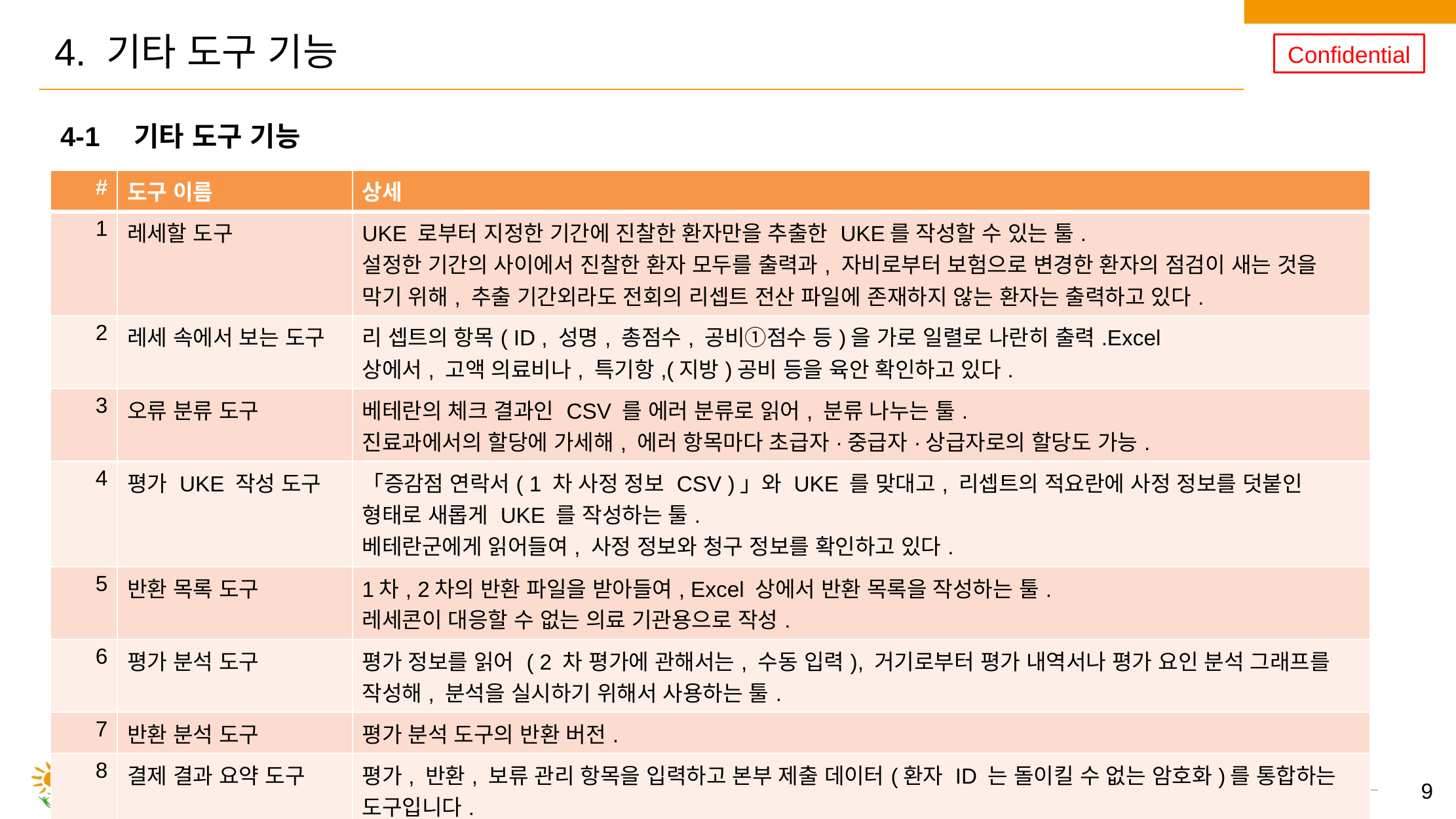

# 4. 기타 도구 기능
4-1　기타 도구 기능

| # | 도구 이름 | 상세 |
| --- | --- | --- |
| 1 | 레세할 도구 | UKE 로부터 지정한 기간에 진찰한 환자만을 추출한 UKE를 작성할 수 있는 툴. 설정한 기간의 사이에서 진찰한 환자 모두를 출력과, 자비로부터 보험으로 변경한 환자의 점검이 새는 것을 막기 위해, 추출 기간외라도 전회의 리셉트 전산 파일에 존재하지 않는 환자는 출력하고 있다. |
| 2 | 레세 속에서 보는 도구 | 리 셉트의 항목( ID , 성명, 총점수, 공비①점수 등)을 가로 일렬로 나란히 출력.Excel 상에서, 고액 의료비나, 특기항,(지방)공비 등을 육안 확인하고 있다. |
| 3 | 오류 분류 도구 | 베테란의 체크 결과인 CSV 를 에러 분류로 읽어, 분류 나누는 툴. 진료과에서의 할당에 가세해, 에러 항목마다 초급자·중급자·상급자로의 할당도 가능. |
| 4 | 평가 UKE 작성 도구 | 「증감점 연락서( 1 차 사정 정보 CSV )」와 UKE 를 맞대고, 리셉트의 적요란에 사정 정보를 덧붙인 형태로 새롭게 UKE 를 작성하는 툴. 베테란군에게 읽어들여, 사정 정보와 청구 정보를 확인하고 있다. |
| 5 | 반환 목록 도구 | 1차, 2차의 반환 파일을 받아들여, Excel 상에서 반환 목록을 작성하는 툴. 레세콘이 대응할 수 없는 의료 기관용으로 작성. |
| 6 | 평가 분석 도구 | 평가 정보를 읽어 ( 2 차 평가에 관해서는, 수동 입력), 거기로부터 평가 내역서나 평가 요인 분석 그래프를 작성해, 분석을 실시하기 위해서 사용하는 툴. |
| 7 | 반환 분석 도구 | 평가 분석 도구의 반환 버전. |
| 8 | 결제 결과 요약 도구 | 평가, 반환, 보류 관리 항목을 입력하고 본부 제출 데이터(환자 ID 는 돌이킬 수 없는 암호화)를 통합하는 도구입니다. |